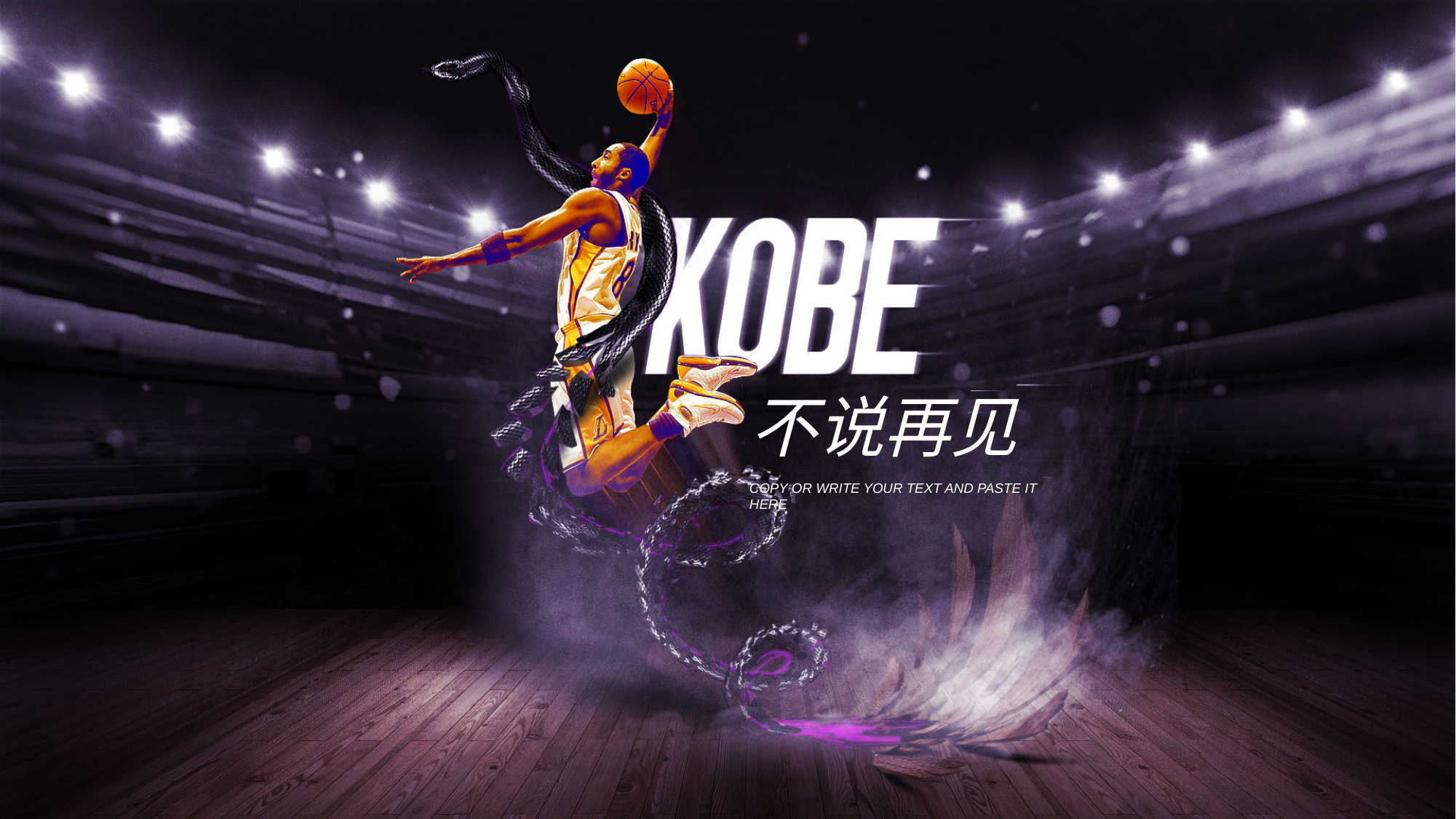

不说再见
COPY OR WRITE YOUR TEXT AND PASTE IT HERE